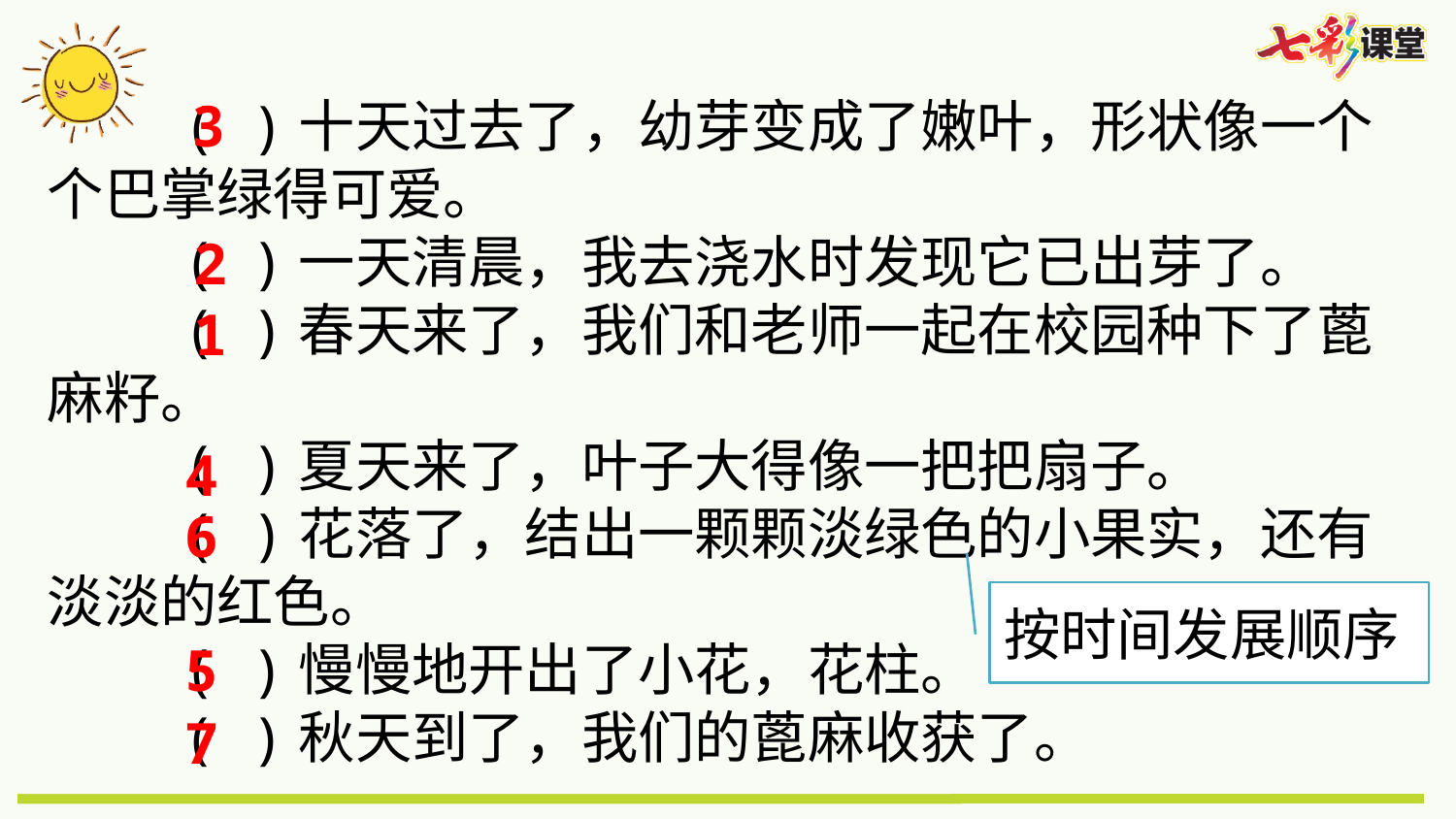

3
    ( )十天过去了，幼芽变成了嫩叶，形状像一个个巴掌绿得可爱。
    ( )一天清晨，我去浇水时发现它已出芽了。
    ( )春天来了，我们和老师一起在校园种下了蓖麻籽。
    ( )夏天来了，叶子大得像一把把扇子。
    ( )花落了，结出一颗颗淡绿色的小果实，还有淡淡的红色。
    ( )慢慢地开出了小花，花柱。
    ( )秋天到了，我们的蓖麻收获了。
2
1
4
6
按时间发展顺序
5
7